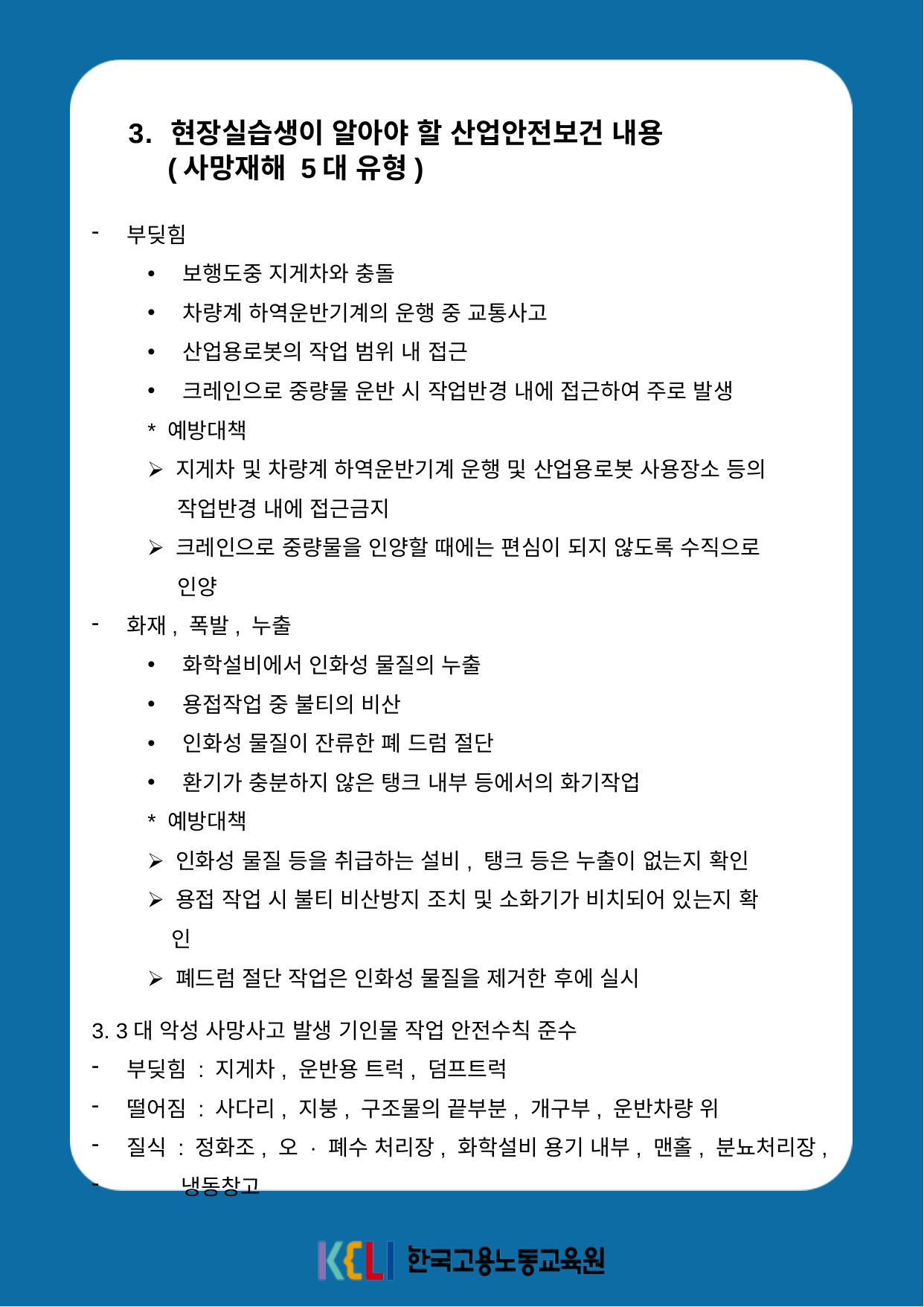

현장실습생이 알아야 할 산업안전보건 내용
     (사망재해 5대 유형)
부딪힘
보행도중 지게차와 충돌
차량계 하역운반기계의 운행 중 교통사고
산업용로봇의 작업 범위 내 접근
크레인으로 중량물 운반 시 작업반경 내에 접근하여 주로 발생
* 예방대책
⮚ 지게차 및 차량계 하역운반기계 운행 및 산업용로봇 사용장소 등의
    작업반경 내에 접근금지
⮚ 크레인으로 중량물을 인양할 때에는 편심이 되지 않도록 수직으로
    인양
화재, 폭발, 누출
화학설비에서 인화성 물질의 누출
용접작업 중 불티의 비산
인화성 물질이 잔류한 폐 드럼 절단
환기가 충분하지 않은 탱크 내부 등에서의 화기작업
* 예방대책
⮚ 인화성 물질 등을 취급하는 설비, 탱크 등은 누출이 없는지 확인
⮚ 용접 작업 시 불티 비산방지 조치 및 소화기가 비치되어 있는지 확
   인
⮚ 폐드럼 절단 작업은 인화성 물질을 제거한 후에 실시
3. 3대 악성 사망사고 발생 기인물 작업 안전수칙 준수
부딪힘 : 지게차, 운반용 트럭, 덤프트럭
떨어짐 : 사다리, 지붕, 구조물의 끝부분, 개구부, 운반차량 위
질식 : 정화조, 오 · 폐수 처리장, 화학설비 용기 내부, 맨홀, 분뇨처리장,
        냉동창고